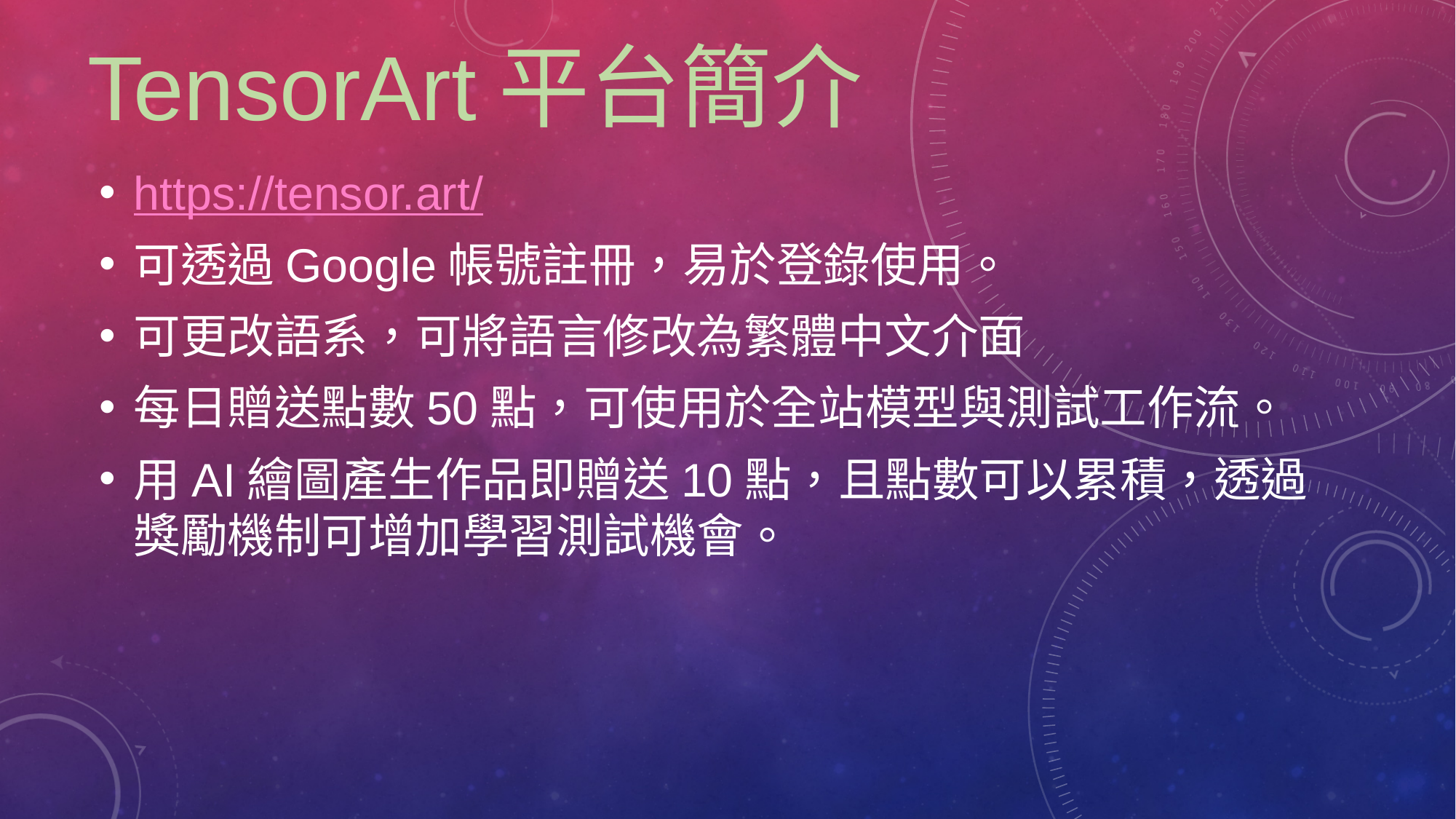

# TensorArt平台簡介
https://tensor.art/
可透過Google帳號註冊，易於登錄使用。
可更改語系，可將語言修改為繁體中文介面
每日贈送點數50點，可使用於全站模型與測試工作流。
用AI繪圖產生作品即贈送10點，且點數可以累積，透過獎勵機制可增加學習測試機會。